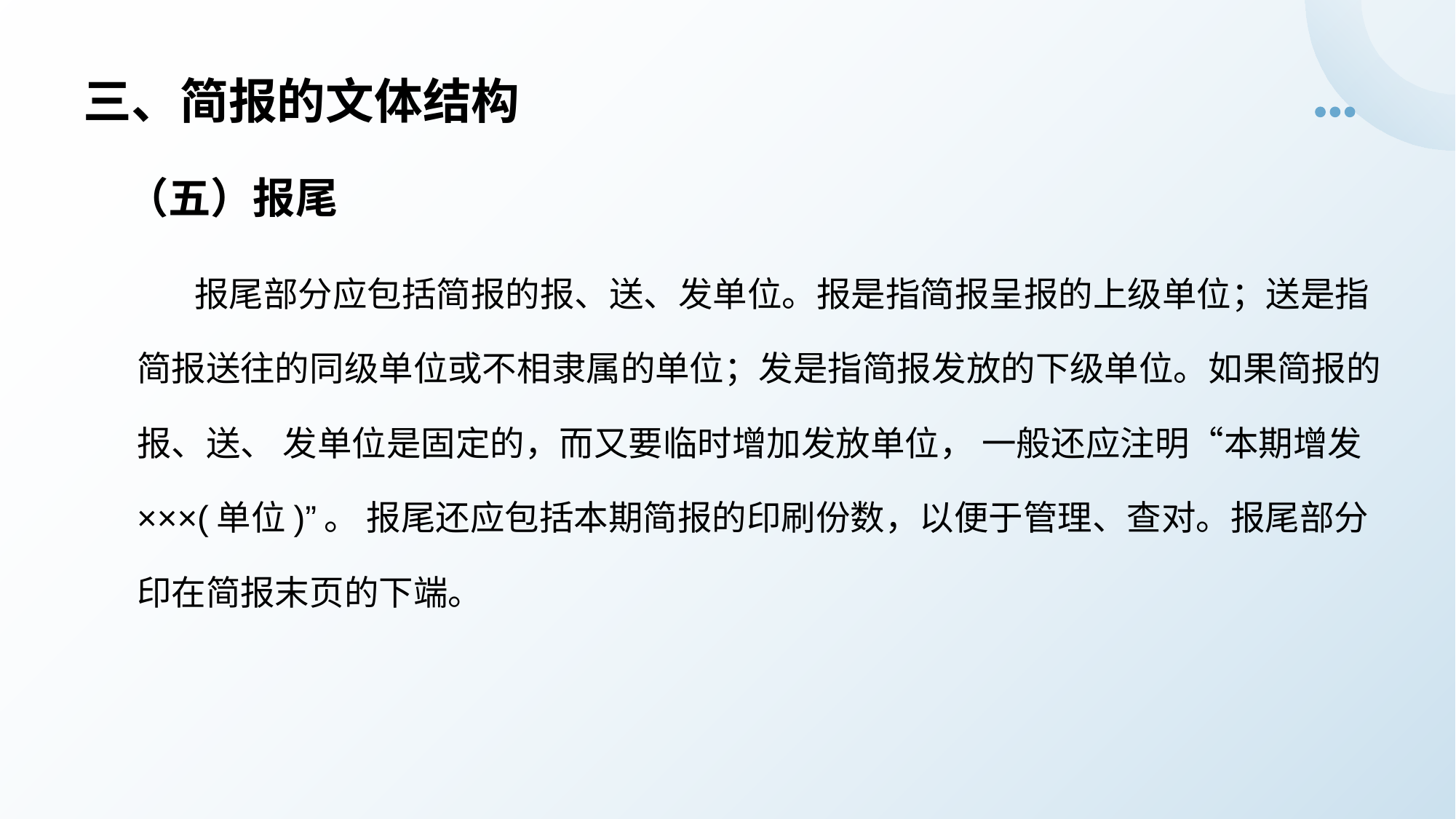

# 三、简报的文体结构
（五）报尾
报尾部分应包括简报的报、送、发单位。报是指简报呈报的上级单位；送是指简报送往的同级单位或不相隶属的单位；发是指简报发放的下级单位。如果简报的报、送、 发单位是固定的，而又要临时增加发放单位， 一般还应注明“本期增发×××(单位)”。 报尾还应包括本期简报的印刷份数，以便于管理、查对。报尾部分印在简报末页的下端。